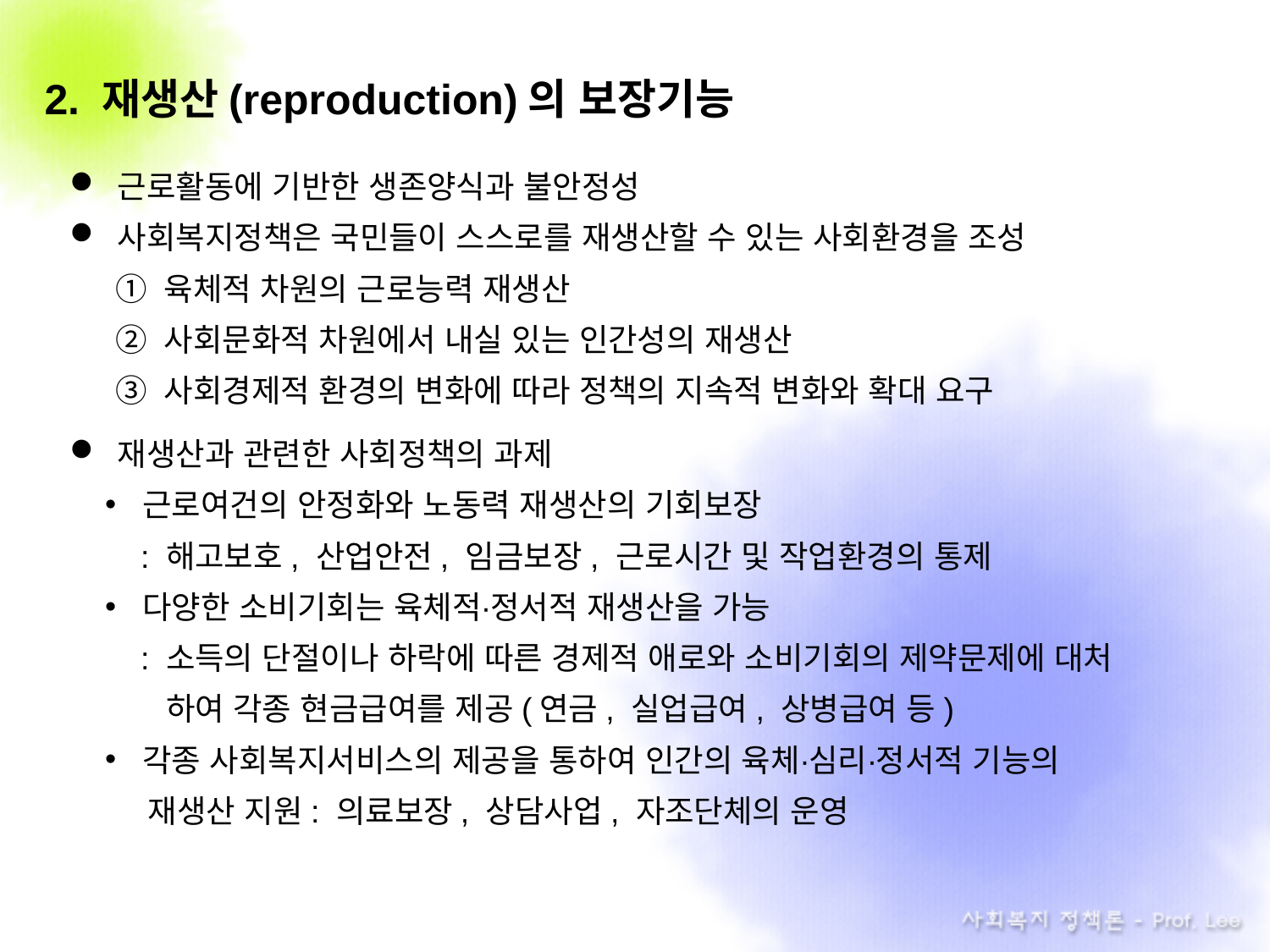

2. 재생산(reproduction)의 보장기능

근로활동에 기반한 생존양식과 불안정성
사회복지정책은 국민들이 스스로를 재생산할 수 있는 사회환경을 조성
 ① 육체적 차원의 근로능력 재생산
 ② 사회문화적 차원에서 내실 있는 인간성의 재생산
 ③ 사회경제적 환경의 변화에 따라 정책의 지속적 변화와 확대 요구
재생산과 관련한 사회정책의 과제
근로여건의 안정화와 노동력 재생산의 기회보장
    : 해고보호, 산업안전, 임금보장, 근로시간 및 작업환경의 통제
다양한 소비기회는 육체적∙정서적 재생산을 가능
    : 소득의 단절이나 하락에 따른 경제적 애로와 소비기회의 제약문제에 대처
      하여 각종 현금급여를 제공(연금, 실업급여, 상병급여 등)
각종 사회복지서비스의 제공을 통하여 인간의 육체∙심리∙정서적 기능의
    재생산 지원: 의료보장, 상담사업, 자조단체의 운영